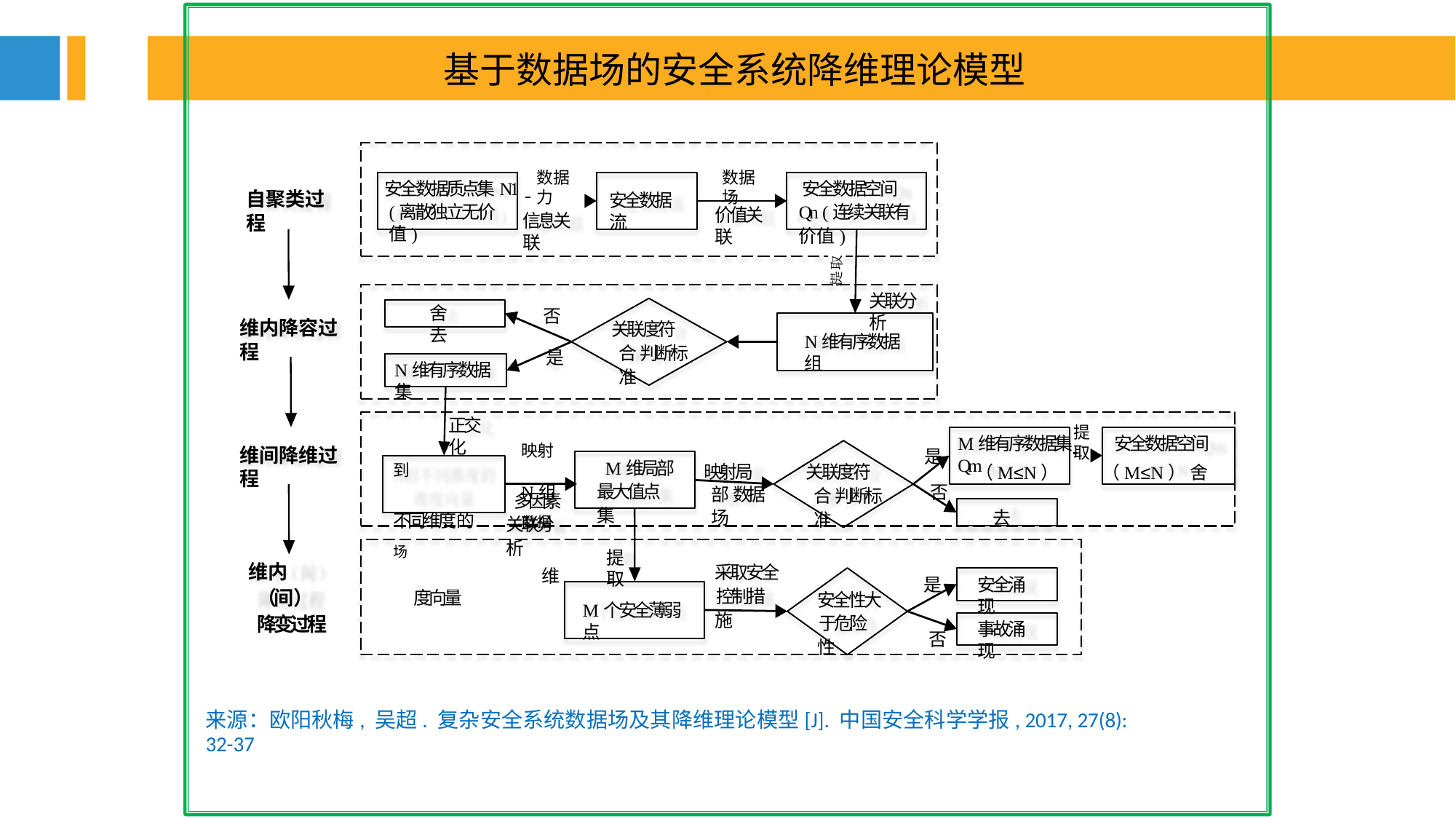

基于数据场的安全系统降维理论模型

数据力
数据场

安全数据空间Qn  (连续关联有价值)
安全数据质点集N1

自聚类过程
安全数据流

(离散独立无价值)

价值关联
信息关联

关联分析

舍去
否

维内降容过程
关联度符合  判断标准

N维有序数据组

是

N维有序数据集

正交化

提取

是  否
M维有序数据集 		安全数据空间Qm

（M≤N）	（M≤N）  舍去
映射到
N组不同维度的	数据场
维度向量

维间降维过程

M维局部  最大值点集

关联度符合  判断标准
映射局部  数据场

多因素  关联分析

提取

维内（间）  降变过程
采取安全  控制措施

是
安全涌现

安全性大  于危险性

M个安全薄弱点

事故涌现

否
来源：欧阳秋梅, 吴超. 复杂安全系统数据场及其降维理论模型[J]. 中国安全科学学报, 2017, 27(8): 32-37